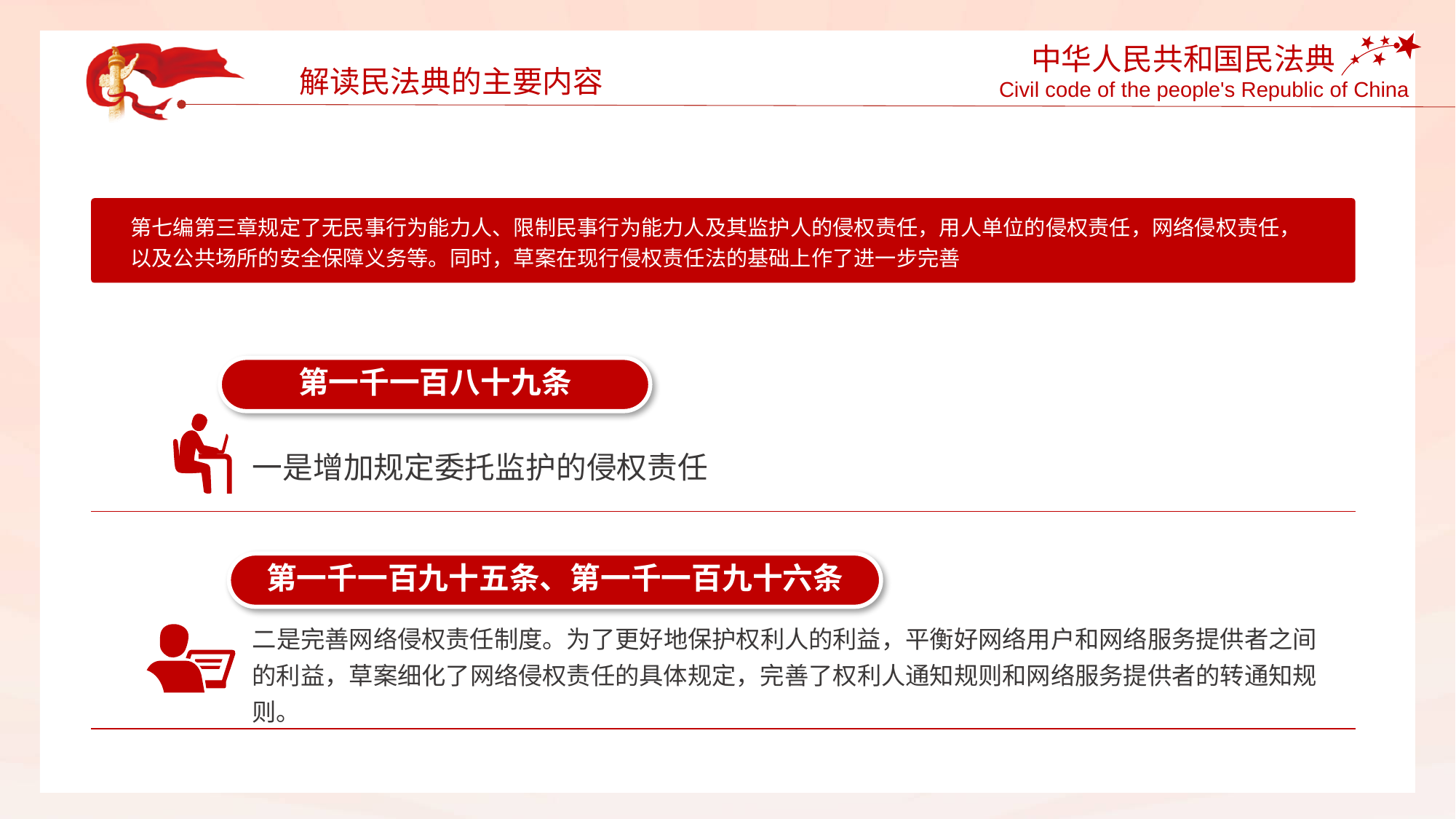

解读民法典的主要内容

第七编第三章规定了无民事行为能力人、限制民事行为能力人及其监护人的侵权责任，用人单位的侵权责任，网络侵权责任，以及公共场所的安全保障义务等。同时，草案在现行侵权责任法的基础上作了进一步完善
第一千一百八十九条

一是增加规定委托监护的侵权责任
第一千一百九十五条、第一千一百九十六条

二是完善网络侵权责任制度。为了更好地保护权利人的利益，平衡好网络用户和网络服务提供者之间的利益，草案细化了网络侵权责任的具体规定，完善了权利人通知规则和网络服务提供者的转通知规则。